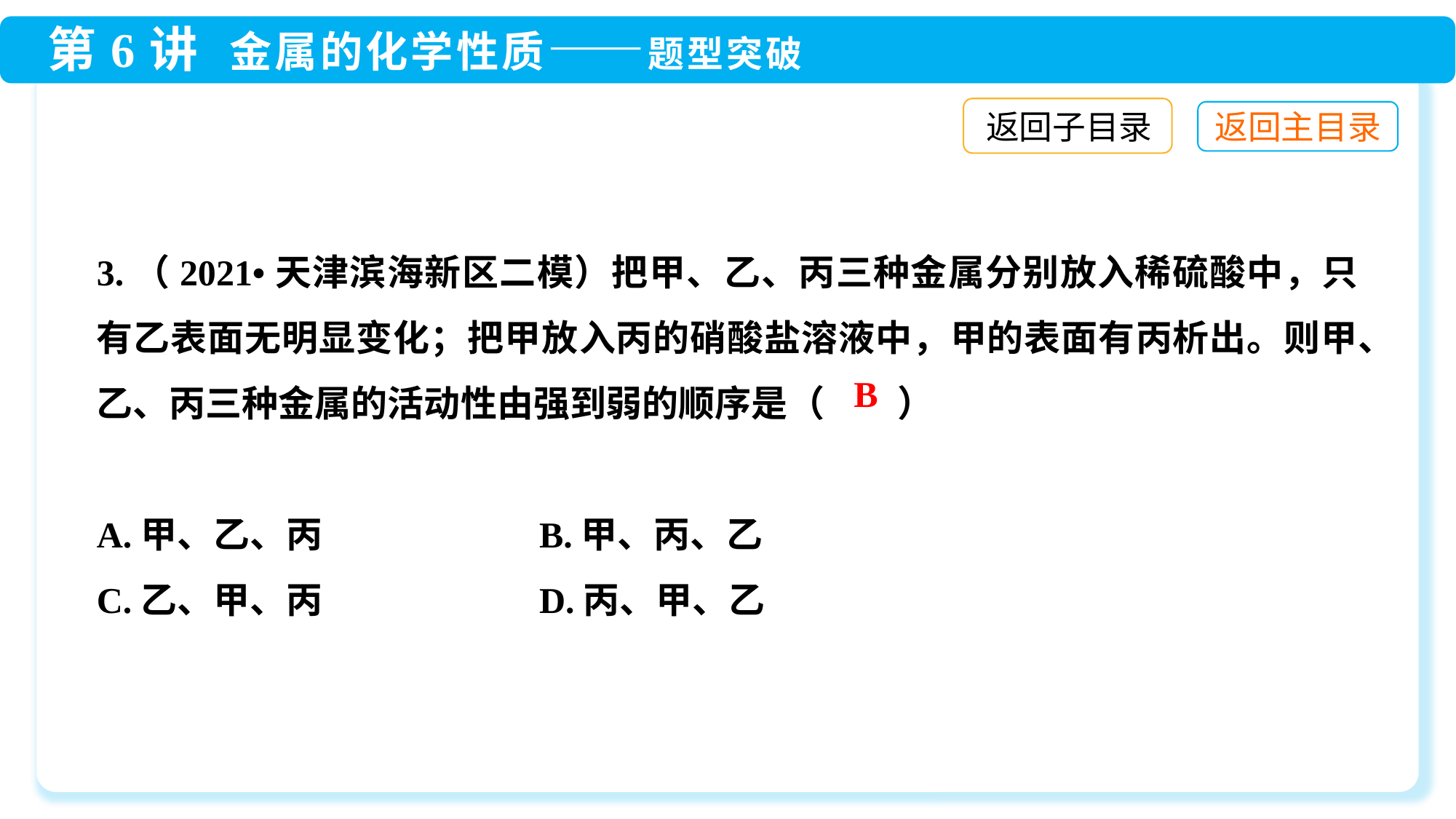

返回子目录
3.（2021•天津滨海新区二模）把甲、乙、丙三种金属分别放入稀硫酸中，只有乙表面无明显变化；把甲放入丙的硝酸盐溶液中，甲的表面有丙析出。则甲、乙、丙三种金属的活动性由强到弱的顺序是（　　）

A.甲、乙、丙	             B.甲、丙、乙
C.乙、甲、丙	             D.丙、甲、乙
B